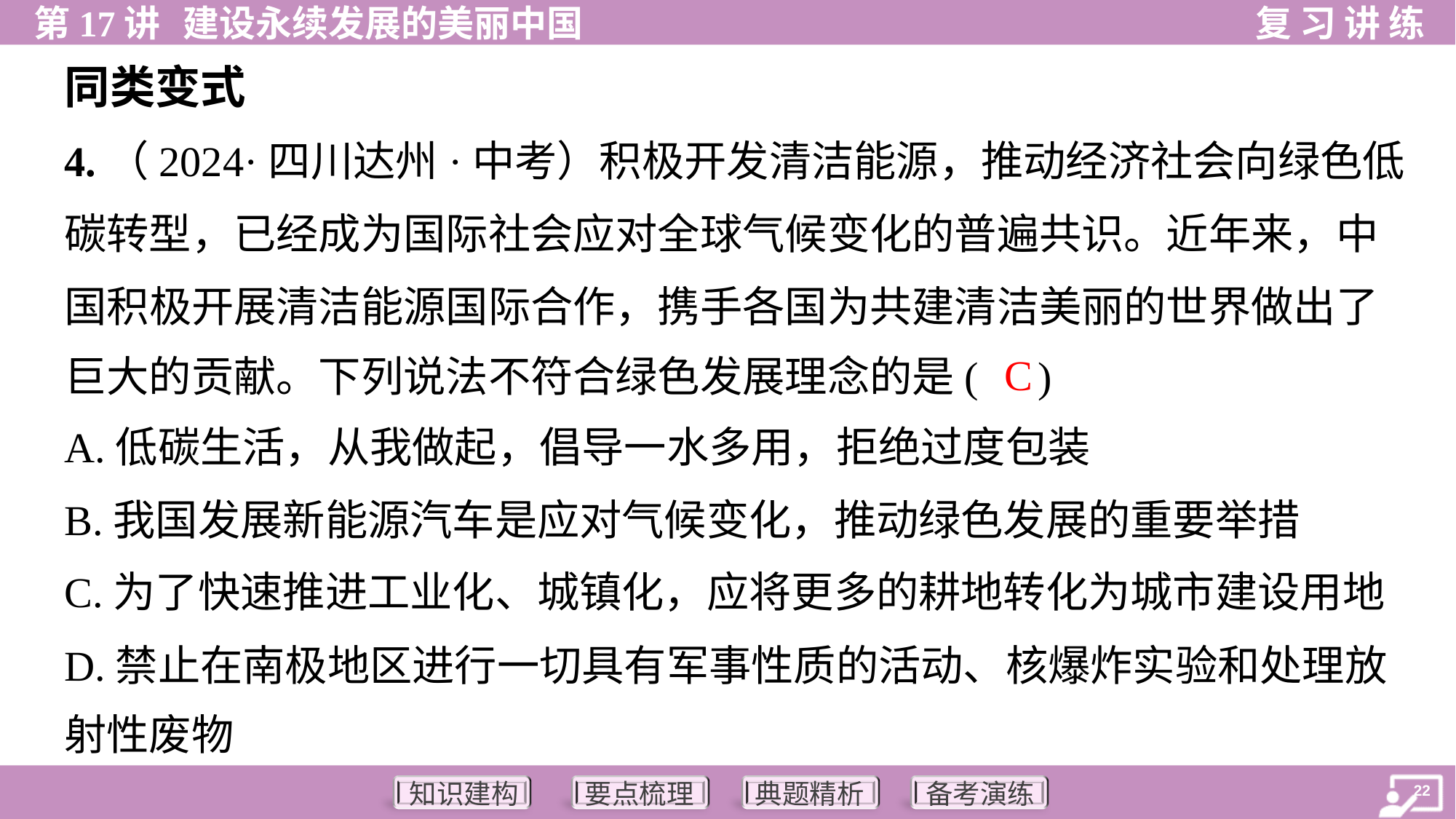

同类变式
4.（2024·四川达州·中考）积极开发清洁能源，推动经济社会向绿色低
碳转型，已经成为国际社会应对全球气候变化的普遍共识。近年来，中
国积极开展清洁能源国际合作，携手各国为共建清洁美丽的世界做出了
巨大的贡献。下列说法不符合绿色发展理念的是(     )
C
A.低碳生活，从我做起，倡导一水多用，拒绝过度包装
B.我国发展新能源汽车是应对气候变化，推动绿色发展的重要举措
C.为了快速推进工业化、城镇化，应将更多的耕地转化为城市建设用地
D.禁止在南极地区进行一切具有军事性质的活动、核爆炸实验和处理放
射性废物